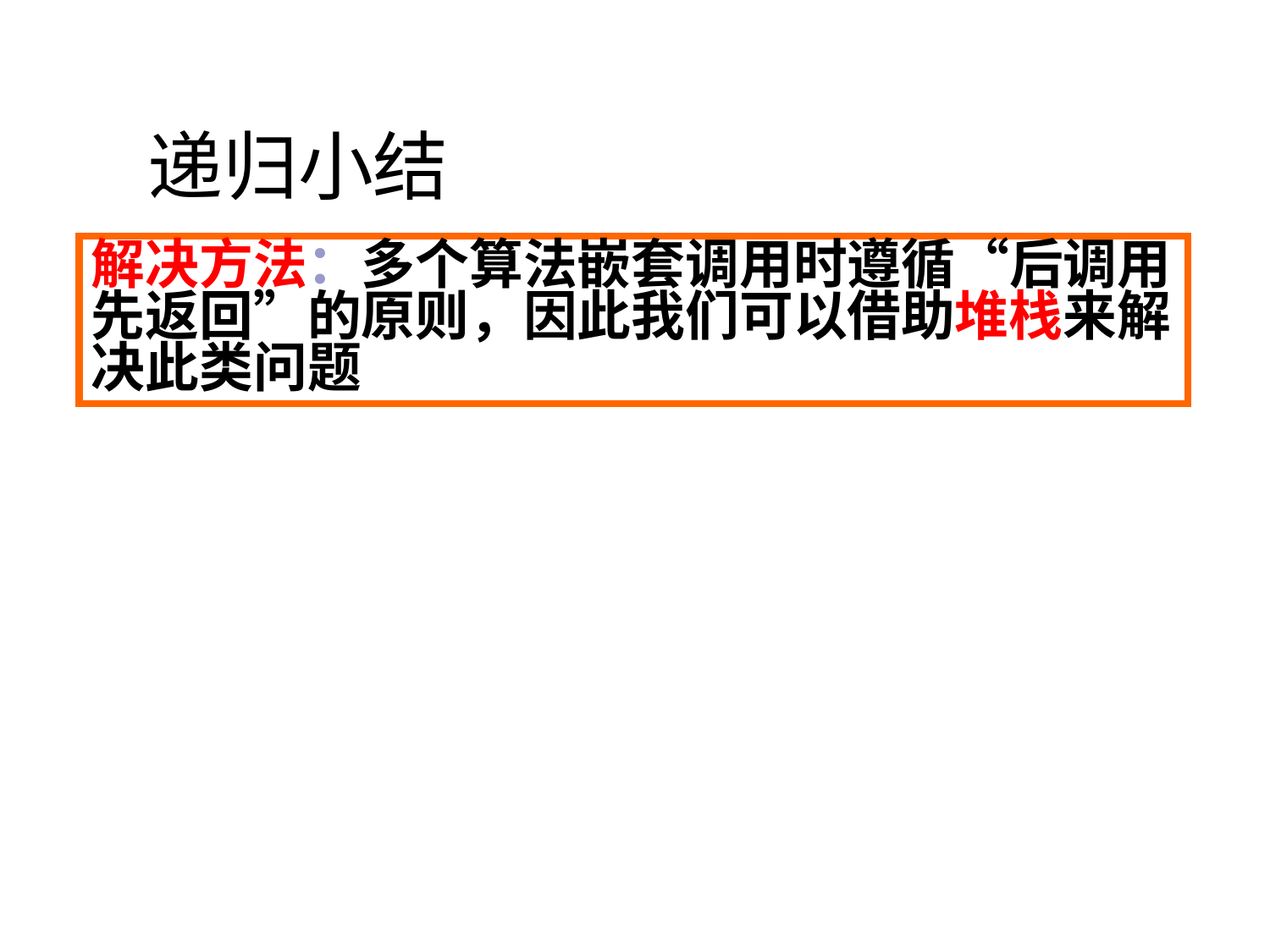

递归小结
解决方法：多个算法嵌套调用时遵循“后调用先返回”的原则，因此我们可以借助堆栈来解决此类问题